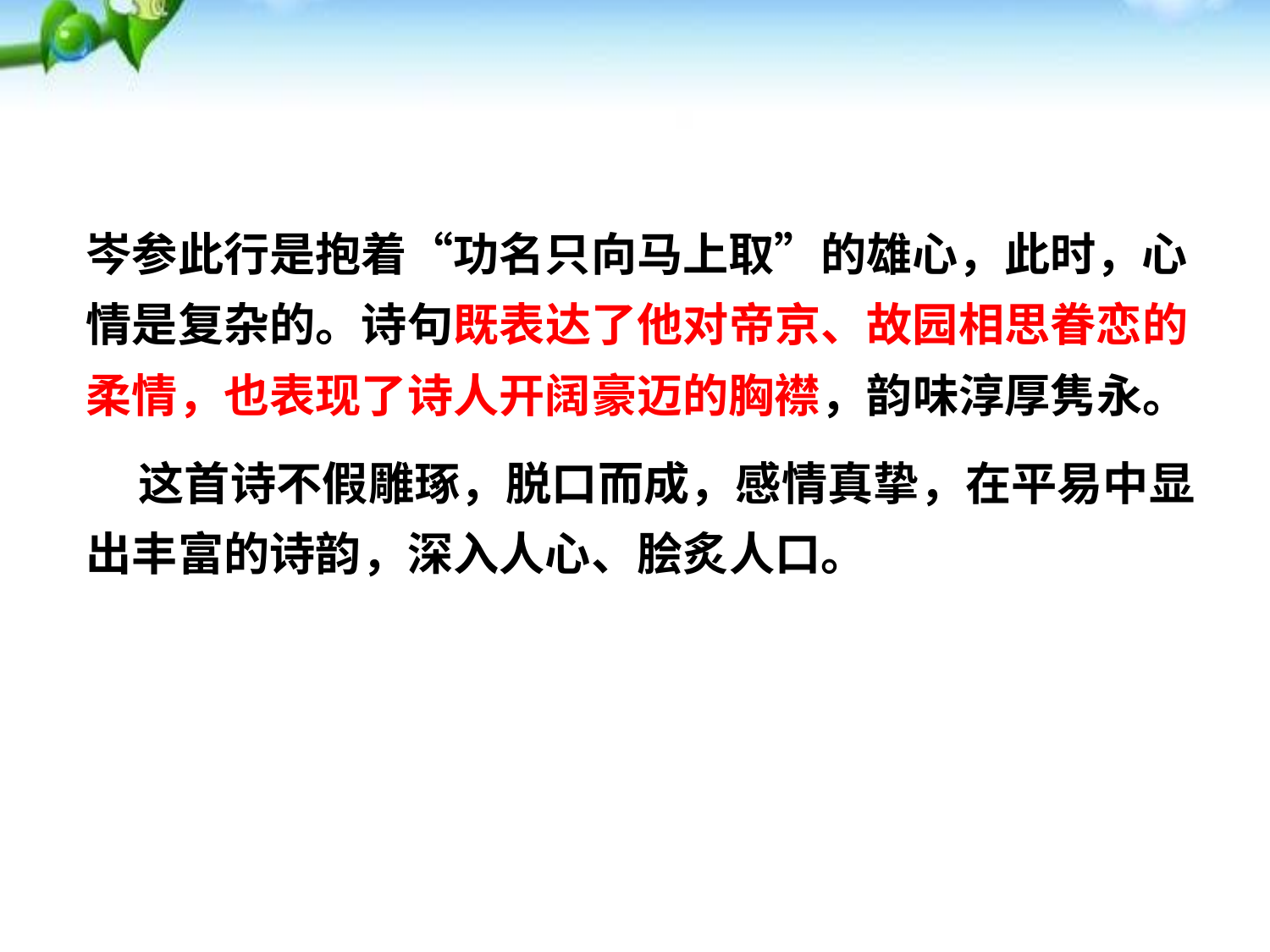

岑参此行是抱着“功名只向马上取”的雄心，此时，心情是复杂的。诗句既表达了他对帝京、故园相思眷恋的柔情，也表现了诗人开阔豪迈的胸襟，韵味淳厚隽永。
    这首诗不假雕琢，脱口而成，感情真挚，在平易中显出丰富的诗韵，深入人心、脍炙人口。